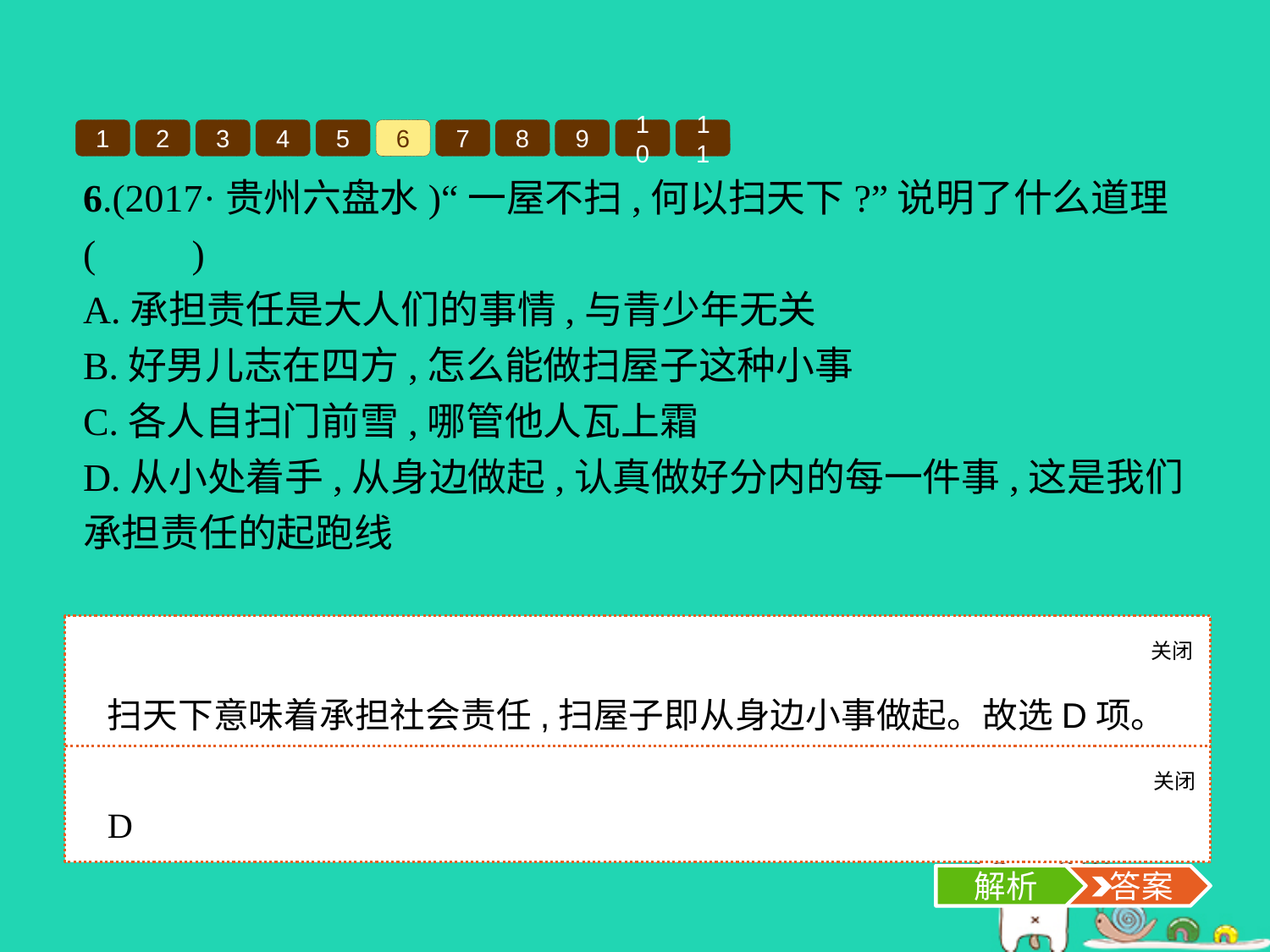

1
2
3
4
5
6
7
8
9
10
11
6.(2017·贵州六盘水)“一屋不扫,何以扫天下?”说明了什么道理(　　)
A.承担责任是大人们的事情,与青少年无关
B.好男儿志在四方,怎么能做扫屋子这种小事
C.各人自扫门前雪,哪管他人瓦上霜
D.从小处着手,从身边做起,认真做好分内的每一件事,这是我们承担责任的起跑线

关闭
解析

扫天下意味着承担社会责任,扫屋子即从身边小事做起。故选D项。

关闭
解析
  答案

D
解析
  答案